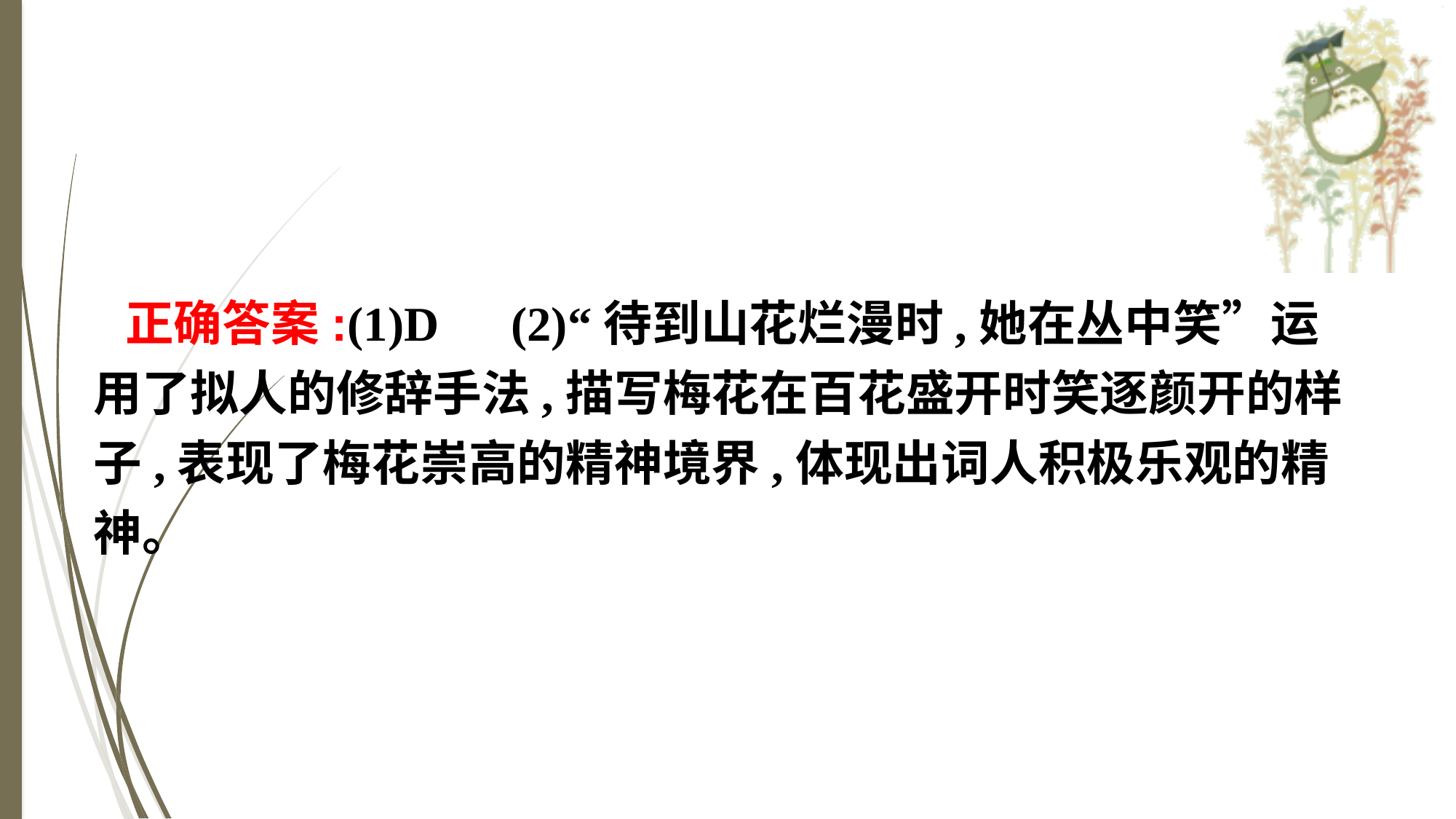

正确答案:(1)D　(2)“待到山花烂漫时,她在丛中笑”运用了拟人的修辞手法,描写梅花在百花盛开时笑逐颜开的样子,表现了梅花崇高的精神境界,体现出词人积极乐观的精神。